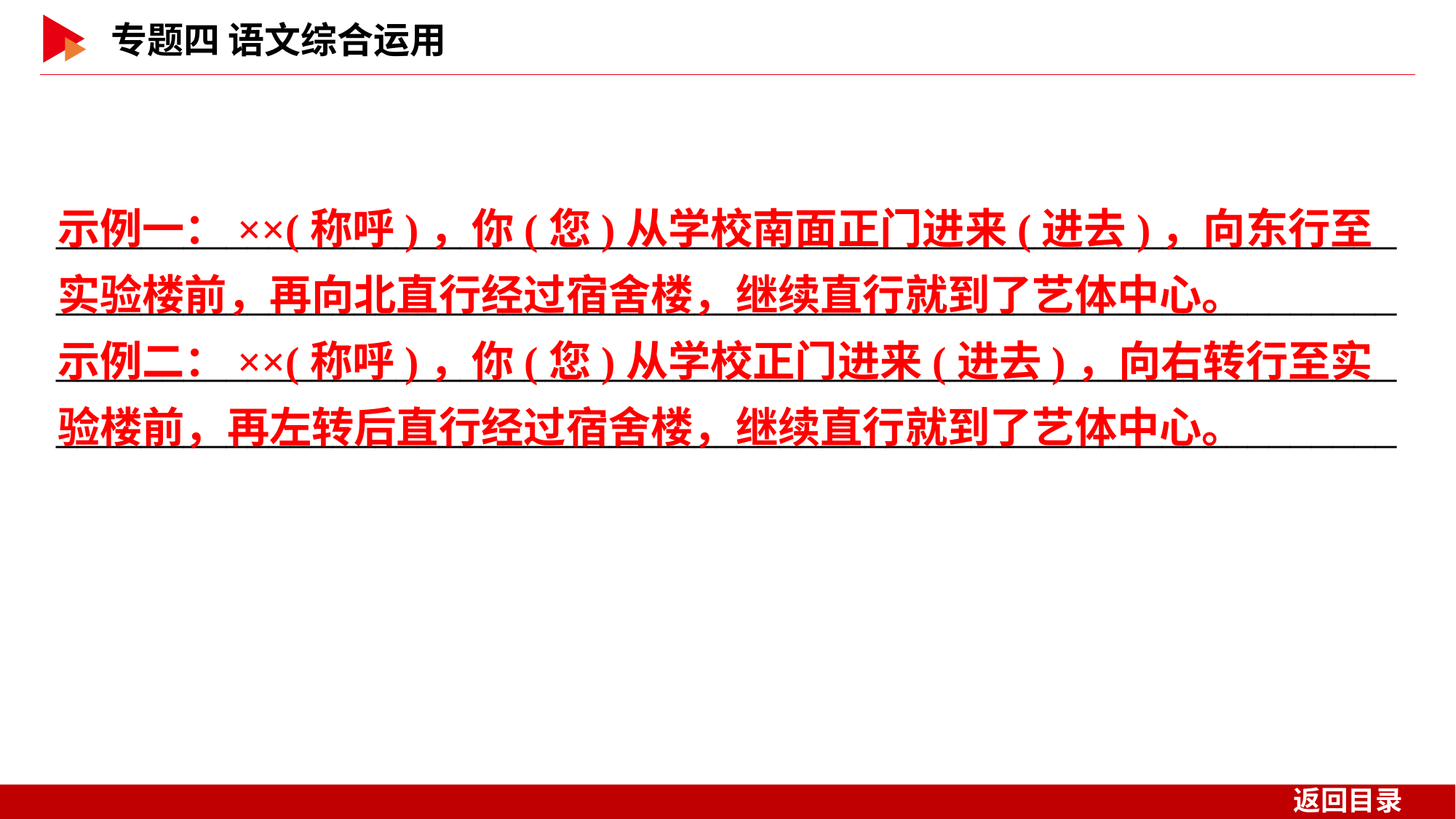

____________________________________________________________________________________________________________________________________________________________________________________________________________________________________________________________
示例一：××(称呼)，你(您)从学校南面正门进来(进去)，向东行至实验楼前，再向北直行经过宿舍楼，继续直行就到了艺体中心。
示例二：××(称呼)，你(您)从学校正门进来(进去)，向右转行至实验楼前，再左转后直行经过宿舍楼，继续直行就到了艺体中心。